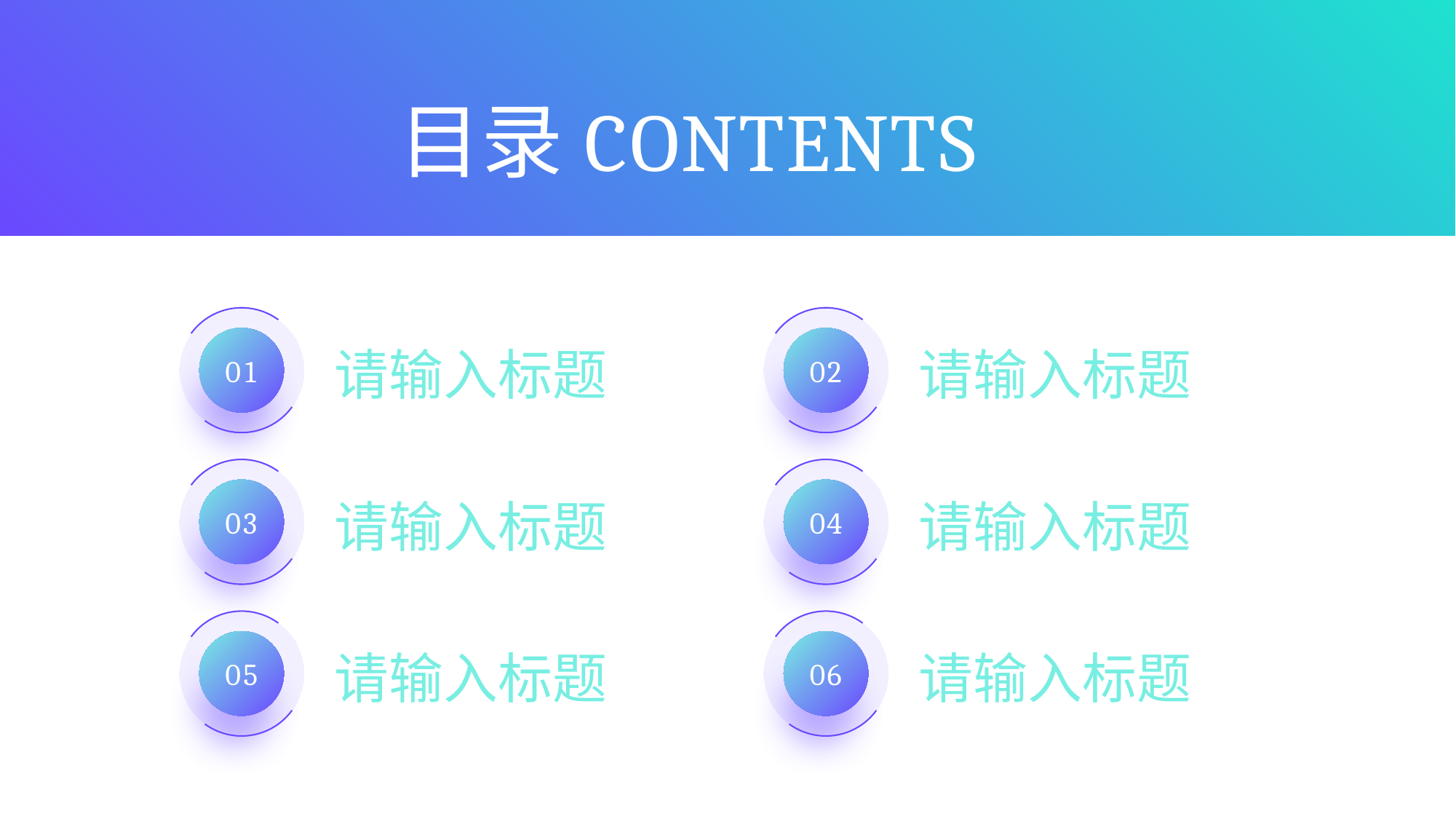

目录CONTENTS

01

02
请输入标题
请输入标题

03

04
请输入标题
请输入标题

05

06
请输入标题
请输入标题